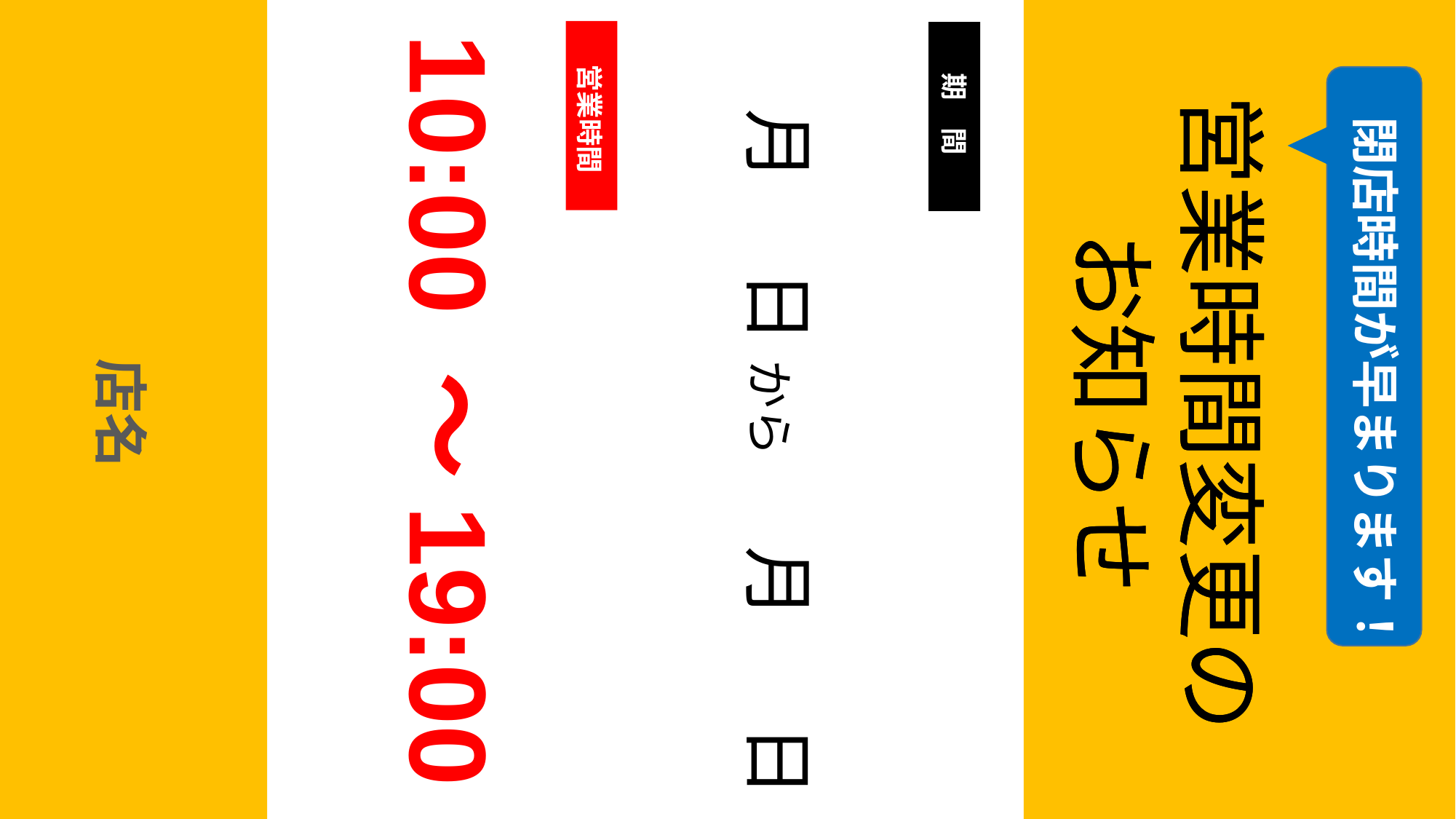

営業時間変更の
お知らせ
10:00 ～19:00
閉店時間が早まります！
    月　 日 から　 月　  日
店名